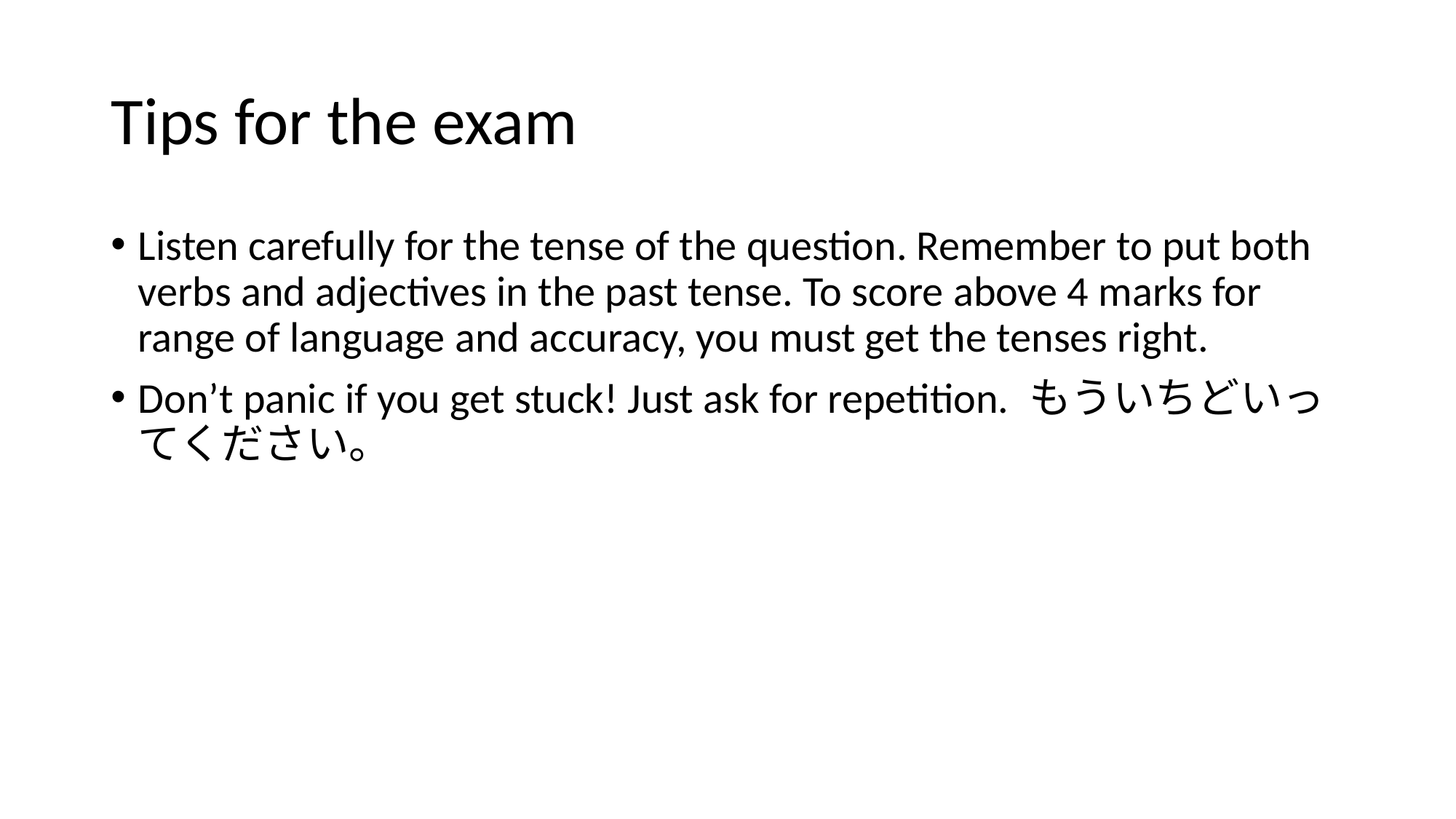

# Tips for the exam
Listen carefully for the tense of the question. Remember to put both verbs and adjectives in the past tense. To score above 4 marks for range of language and accuracy, you must get the tenses right.
Don’t panic if you get stuck! Just ask for repetition. もういちどいってください。